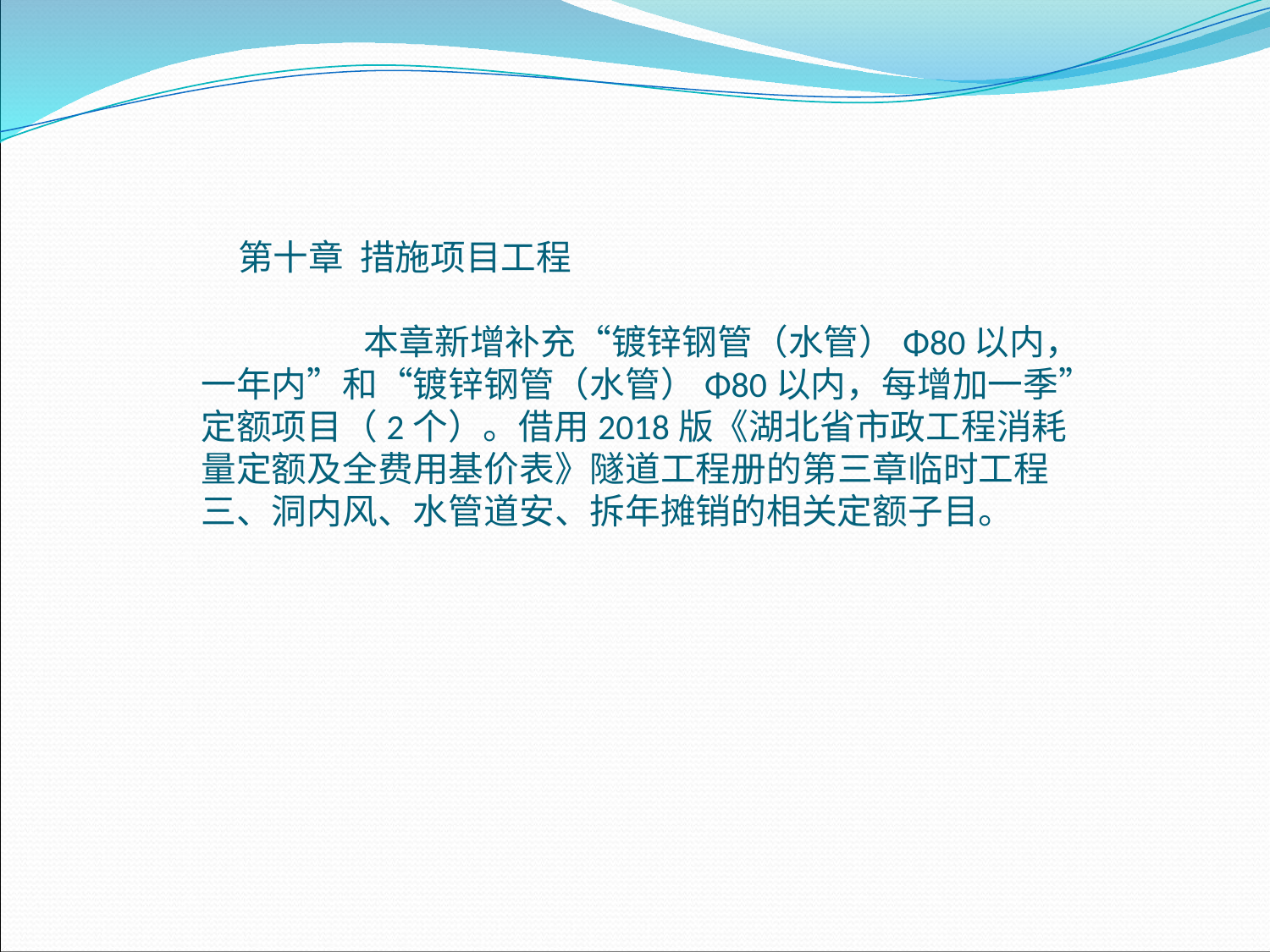

第十章  措施项目工程
               本章新增补充“镀锌钢管（水管）Φ80以内，一年内”和“镀锌钢管（水管）Φ80以内，每增加一季”定额项目（2个）。借用2018版《湖北省市政工程消耗量定额及全费用基价表》隧道工程册的第三章临时工程三、洞内风、水管道安、拆年摊销的相关定额子目。
86